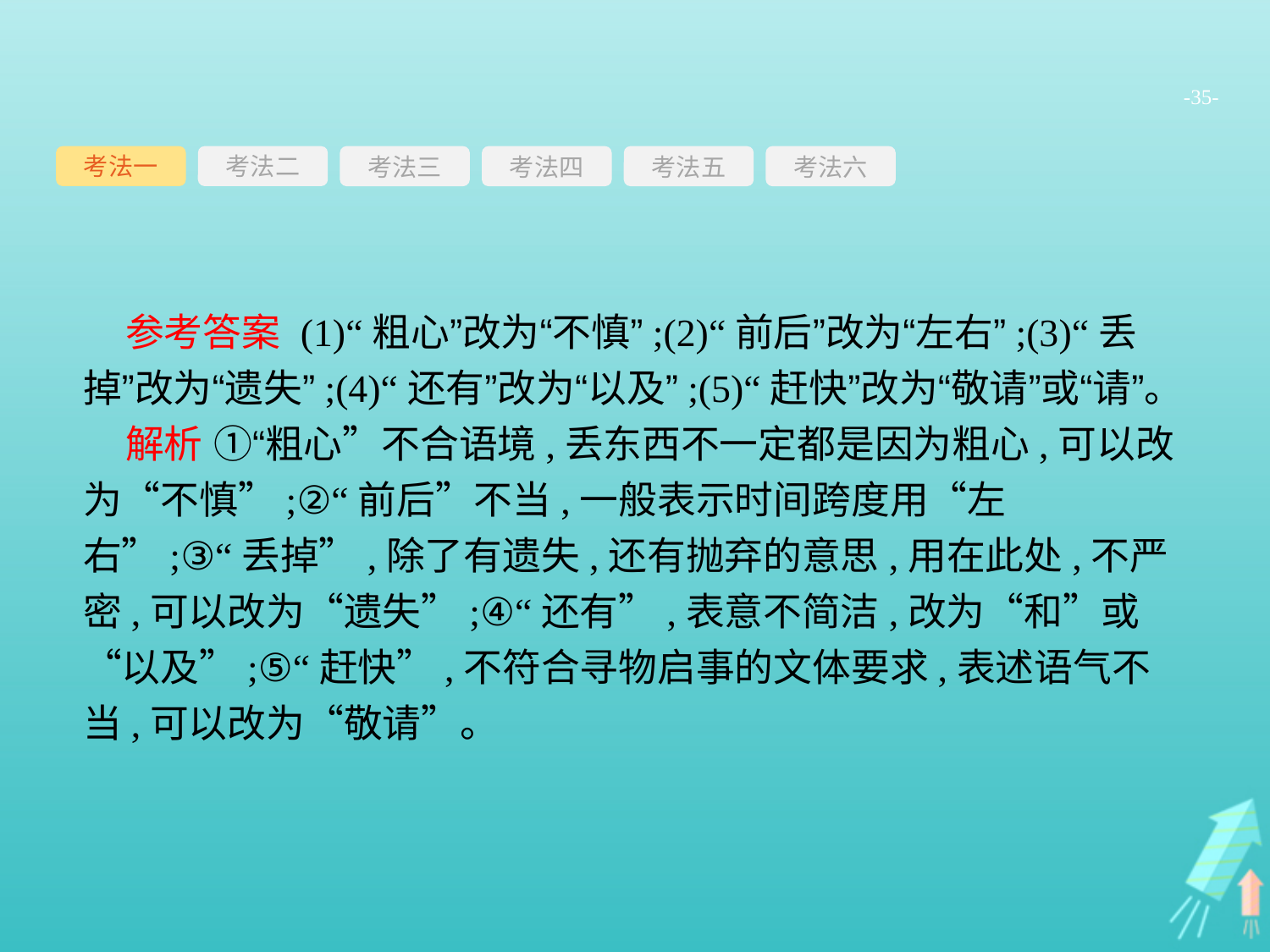

-35-
考法一
考法三
考法四
考法五
考法六
考法二
参考答案 (1)“粗心”改为“不慎”;(2)“前后”改为“左右”;(3)“丢掉”改为“遗失”;(4)“还有”改为“以及”;(5)“赶快”改为“敬请”或“请”。
解析 ①“粗心”不合语境,丢东西不一定都是因为粗心,可以改为“不慎”;②“前后”不当,一般表示时间跨度用“左右”;③“丢掉”,除了有遗失,还有抛弃的意思,用在此处,不严密,可以改为“遗失”;④“还有”,表意不简洁,改为“和”或“以及”;⑤“赶快”,不符合寻物启事的文体要求,表述语气不当,可以改为“敬请”。